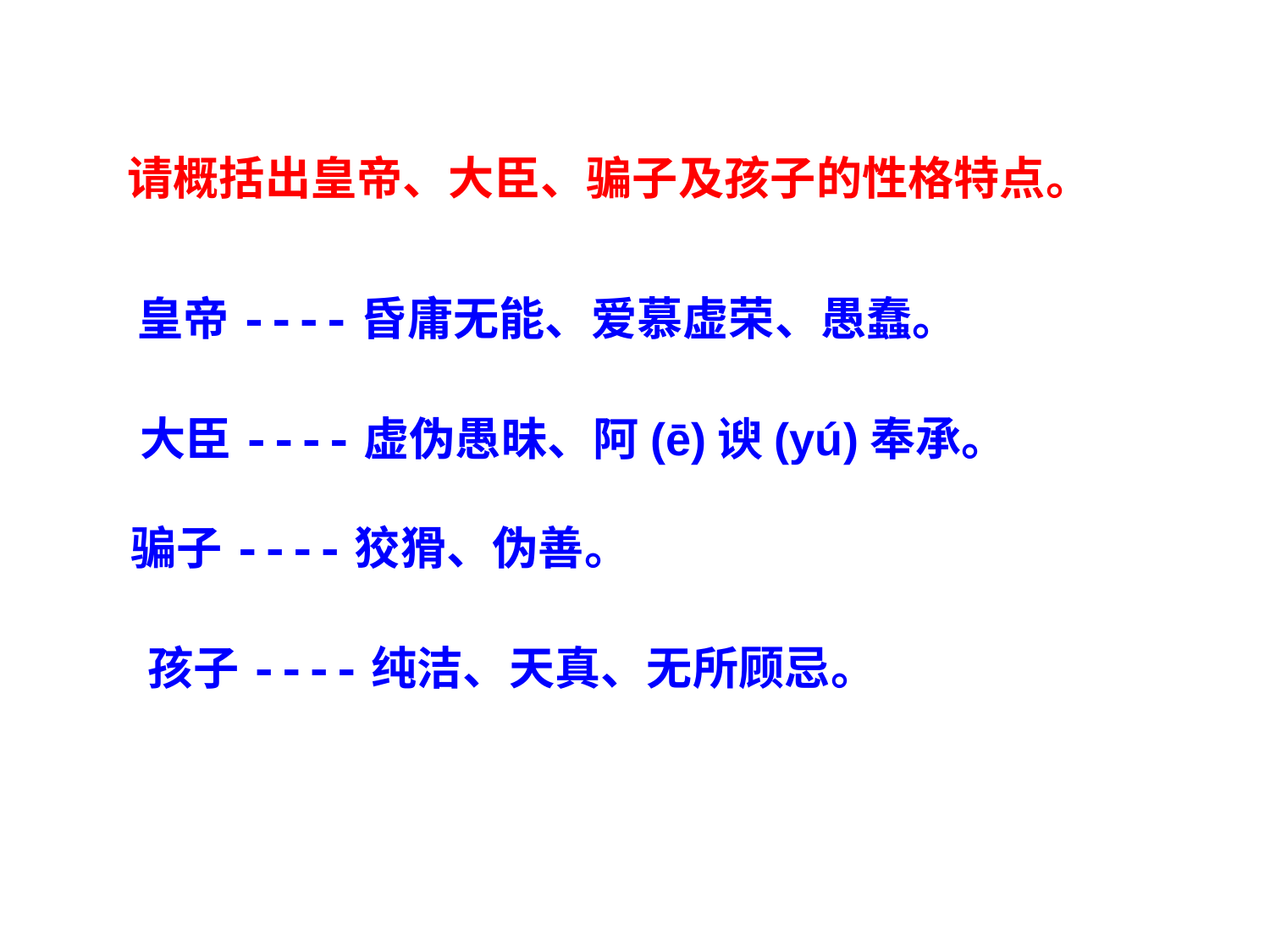

请概括出皇帝、大臣、骗子及孩子的性格特点。
皇帝----昏庸无能、爱慕虚荣、愚蠢。
大臣----虚伪愚昧、阿(ē)谀(yú)奉承。
骗子----狡猾、伪善。
孩子----纯洁、天真、无所顾忌。